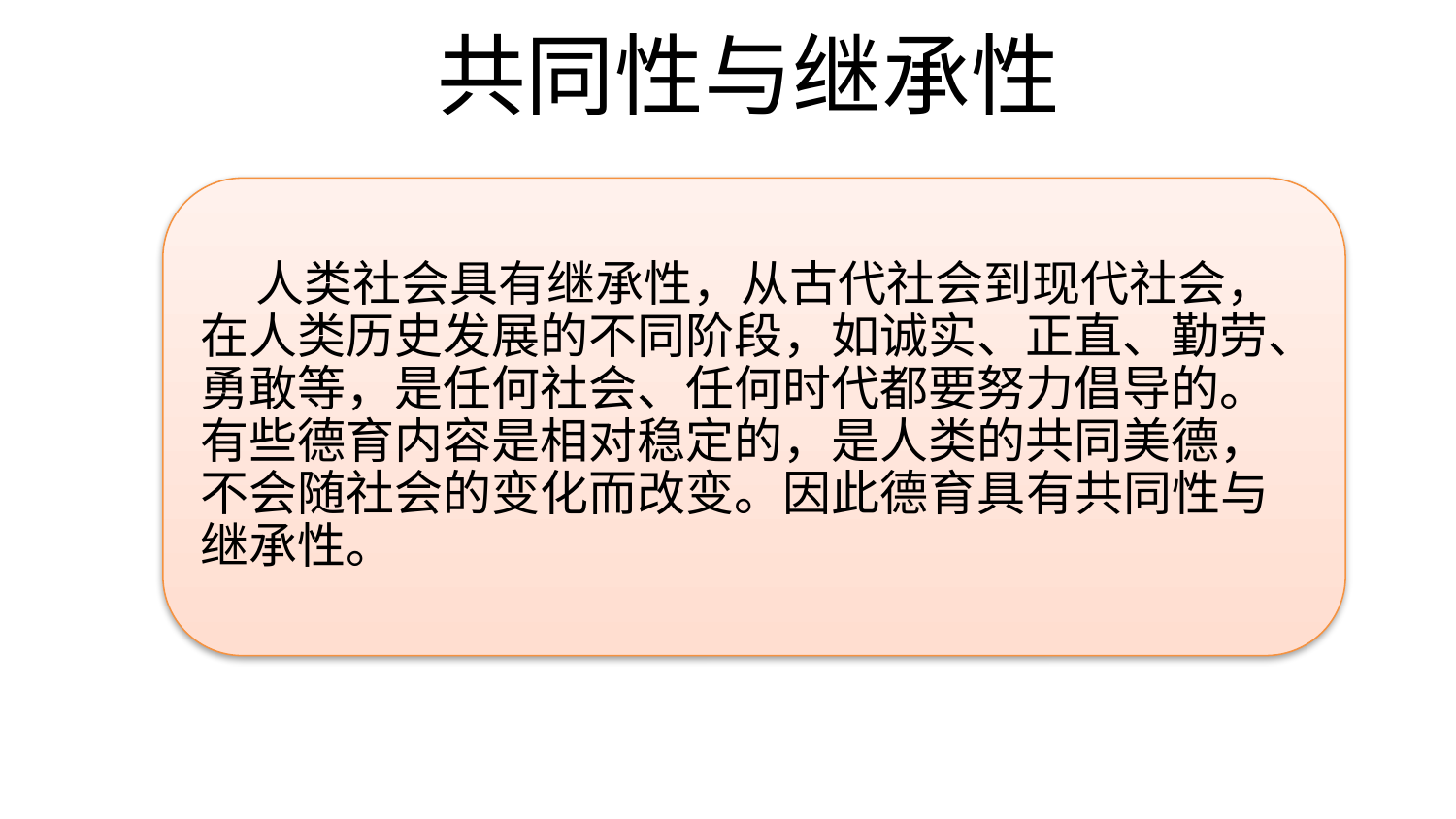

# 共同性与继承性
    人类社会具有继承性，从古代社会到现代社会，在人类历史发展的不同阶段，如诚实、正直、勤劳、勇敢等，是任何社会、任何时代都要努力倡导的。有些德育内容是相对稳定的，是人类的共同美德，不会随社会的变化而改变。因此德育具有共同性与继承性。